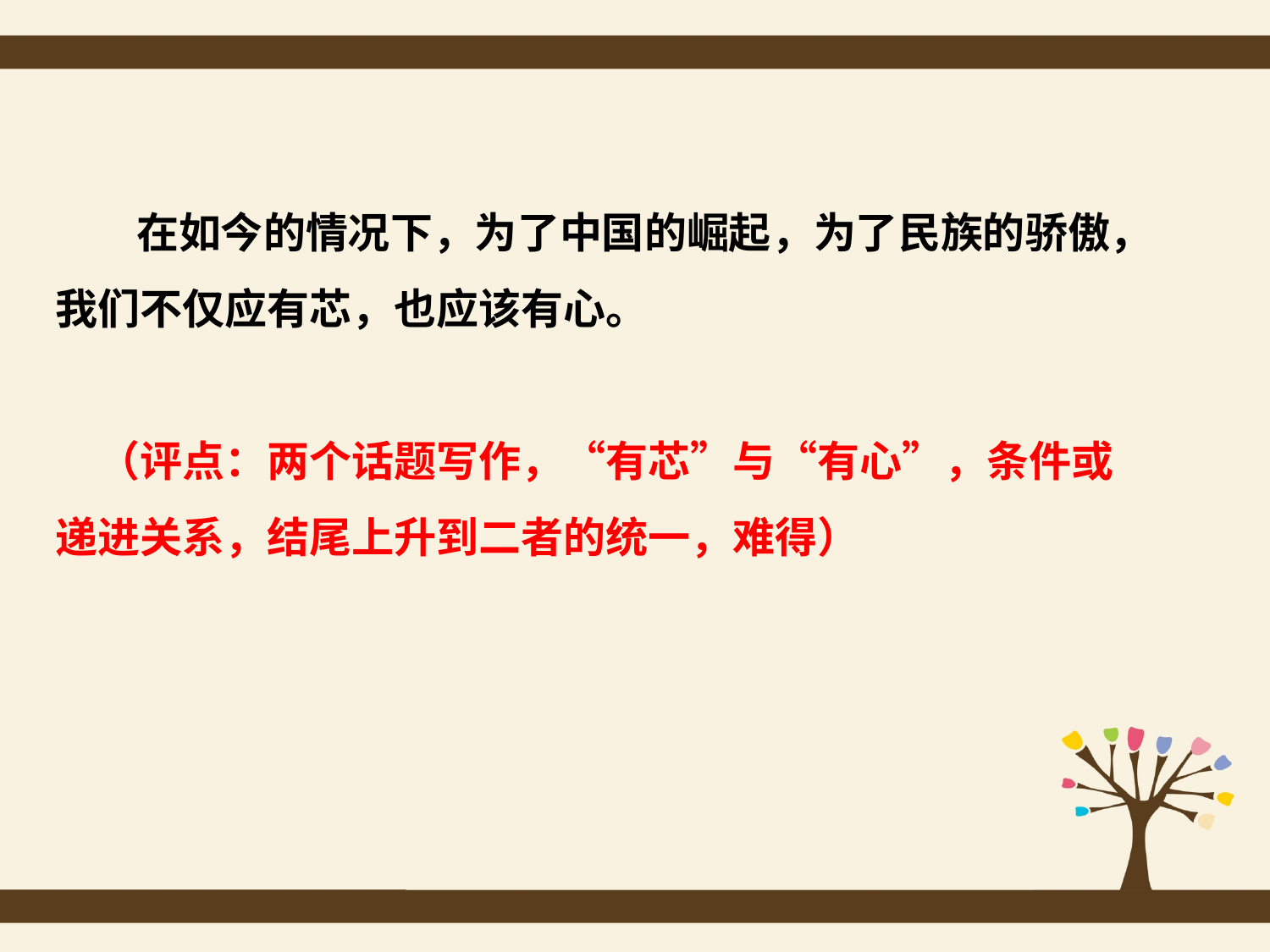

在如今的情况下，为了中国的崛起，为了民族的骄傲，我们不仅应有芯，也应该有心。

（评点：两个话题写作，“有芯”与“有心”，条件或递进关系，结尾上升到二者的统一，难得）